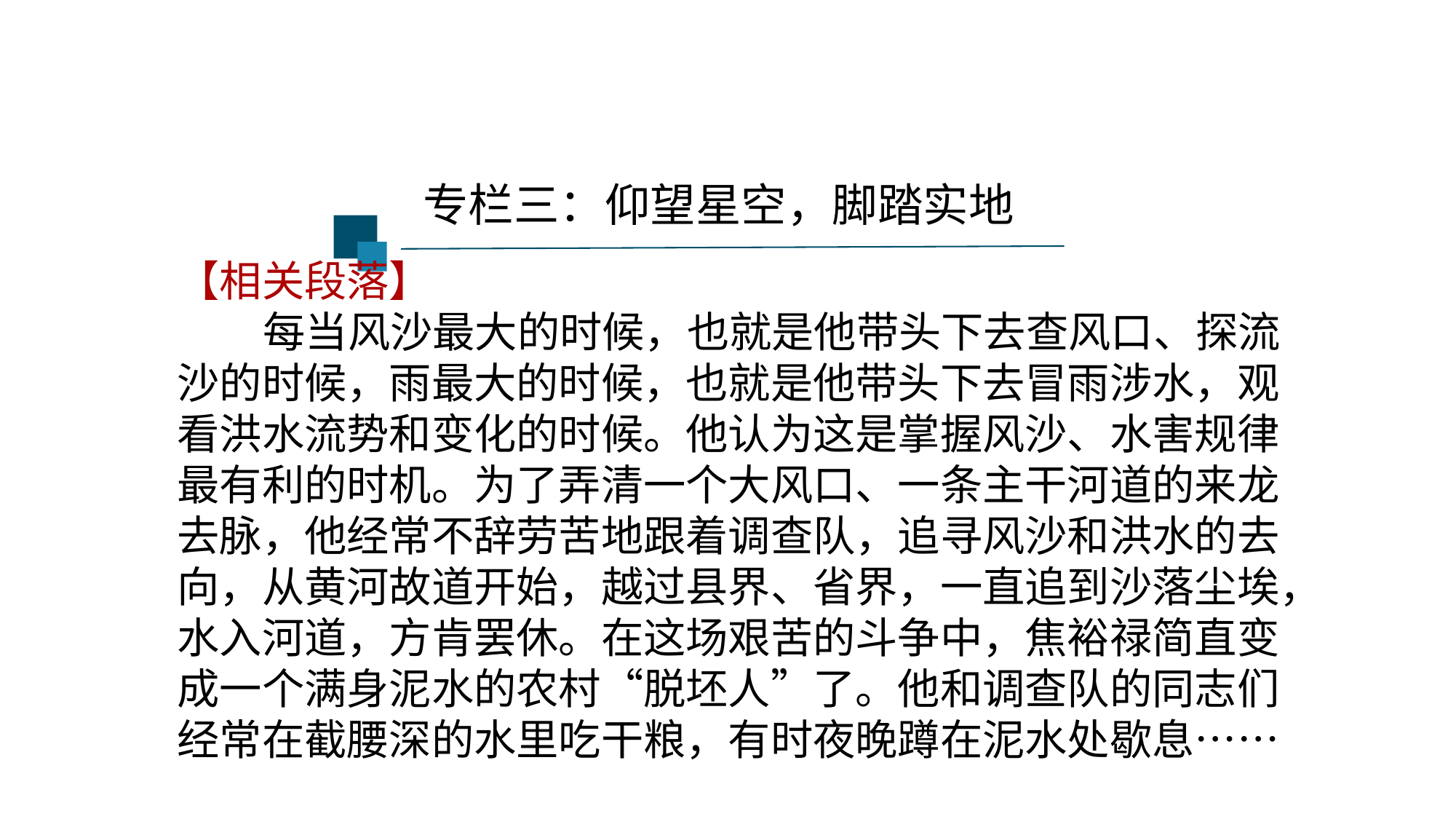

专栏三：仰望星空，脚踏实地

【相关段落】
        每当风沙最大的时候，也就是他带头下去查风口、探流沙的时候，雨最大的时候，也就是他带头下去冒雨涉水，观看洪水流势和变化的时候。他认为这是掌握风沙、水害规律最有利的时机。为了弄清一个大风口、一条主干河道的来龙去脉，他经常不辞劳苦地跟着调查队，追寻风沙和洪水的去向，从黄河故道开始，越过县界、省界，一直追到沙落尘埃，水入河道，方肯罢休。在这场艰苦的斗争中，焦裕禄简直变成一个满身泥水的农村“脱坯人”了。他和调查队的同志们经常在截腰深的水里吃干粮，有时夜晚蹲在泥水处歇息……